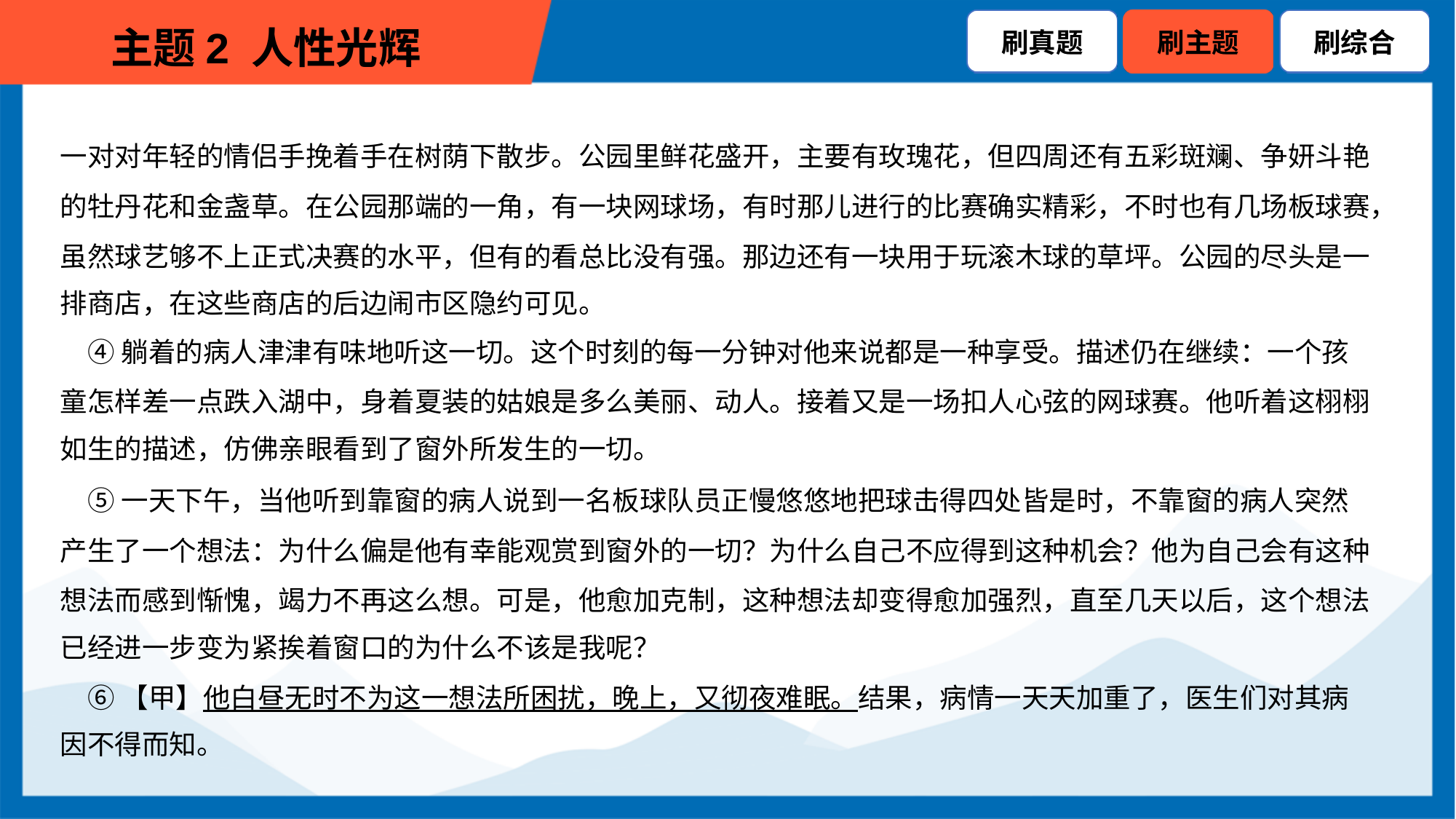

一对对年轻的情侣手挽着手在树荫下散步。公园里鲜花盛开，主要有玫瑰花，但四周还有五彩斑斓、争妍斗艳
的牡丹花和金盏草。在公园那端的一角，有一块网球场，有时那儿进行的比赛确实精彩，不时也有几场板球赛，
虽然球艺够不上正式决赛的水平，但有的看总比没有强。那边还有一块用于玩滚木球的草坪。公园的尽头是一
排商店，在这些商店的后边闹市区隐约可见。
    ④躺着的病人津津有味地听这一切。这个时刻的每一分钟对他来说都是一种享受。描述仍在继续：一个孩
童怎样差一点跌入湖中，身着夏装的姑娘是多么美丽、动人。接着又是一场扣人心弦的网球赛。他听着这栩栩
如生的描述，仿佛亲眼看到了窗外所发生的一切。
    ⑤一天下午，当他听到靠窗的病人说到一名板球队员正慢悠悠地把球击得四处皆是时，不靠窗的病人突然
产生了一个想法：为什么偏是他有幸能观赏到窗外的一切？为什么自己不应得到这种机会？他为自己会有这种
想法而感到惭愧，竭力不再这么想。可是，他愈加克制，这种想法却变得愈加强烈，直至几天以后，这个想法
已经进一步变为紧挨着窗口的为什么不该是我呢？
    ⑥【甲】他白昼无时不为这一想法所困扰，晚上，又彻夜难眠。结果，病情一天天加重了，医生们对其病
因不得而知。